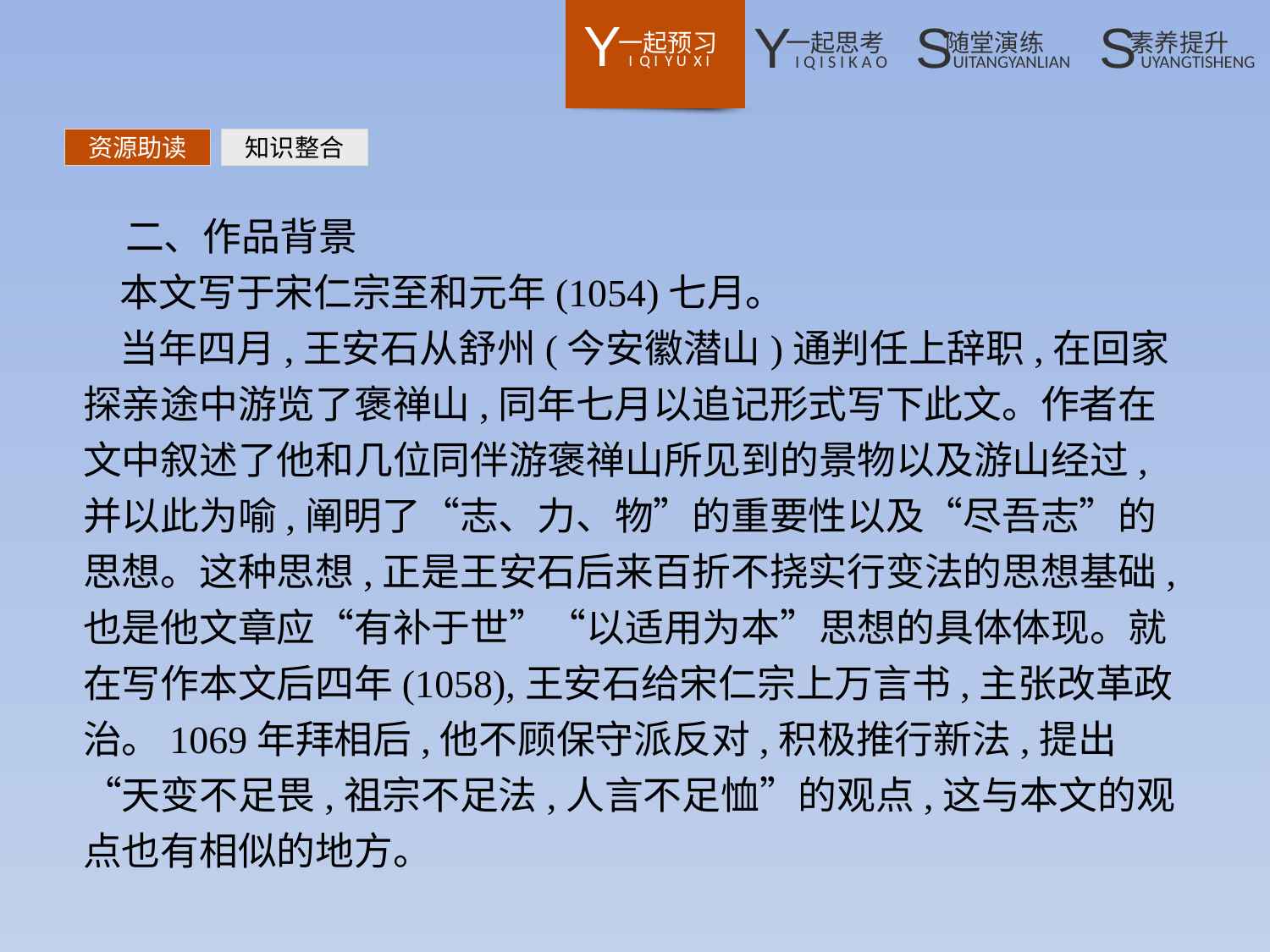

资源助读
知识整合
二、作品背景
本文写于宋仁宗至和元年(1054)七月。
当年四月,王安石从舒州(今安徽潜山)通判任上辞职,在回家探亲途中游览了褒禅山,同年七月以追记形式写下此文。作者在文中叙述了他和几位同伴游褒禅山所见到的景物以及游山经过,并以此为喻,阐明了“志、力、物”的重要性以及“尽吾志”的思想。这种思想,正是王安石后来百折不挠实行变法的思想基础,也是他文章应“有补于世”“以适用为本”思想的具体体现。就在写作本文后四年(1058),王安石给宋仁宗上万言书,主张改革政治。1069年拜相后,他不顾保守派反对,积极推行新法,提出“天变不足畏,祖宗不足法,人言不足恤”的观点,这与本文的观点也有相似的地方。